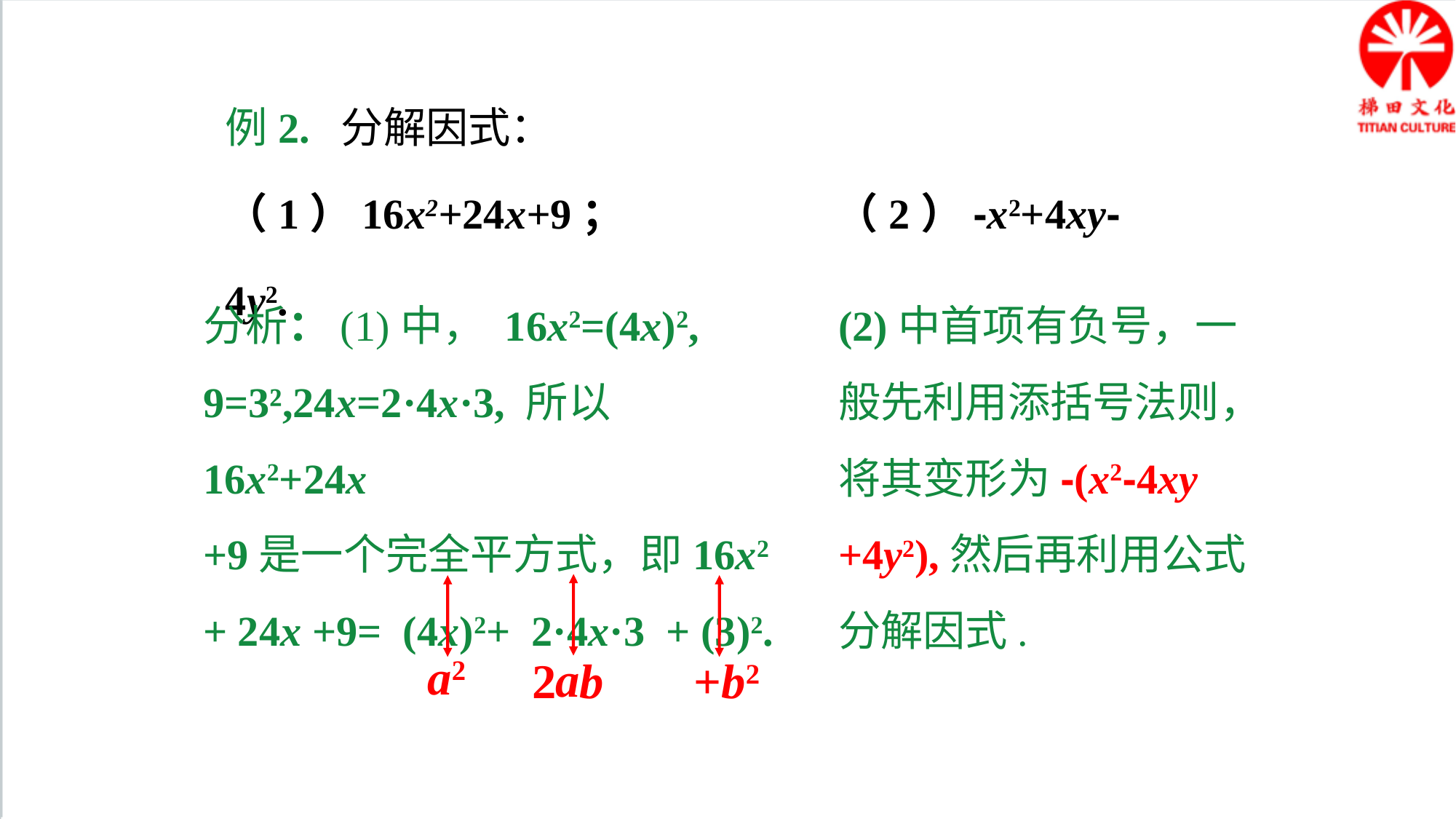

例2.  分解因式：
（1）16x2+24x+9；                      （2）-x2+4xy-4y2.
分析：(1)中， 16x2=(4x)2, 9=3²,24x=2·4x·3, 所以16x2+24x
+9是一个完全平方式，即16x2 + 24x +9=  (4x)2+  2·4x·3  + (3)2.
(2)中首项有负号，一般先利用添括号法则，将其变形为-(x2-4xy
+4y2),然后再利用公式分解因式.

a2
a
2
b
+b2